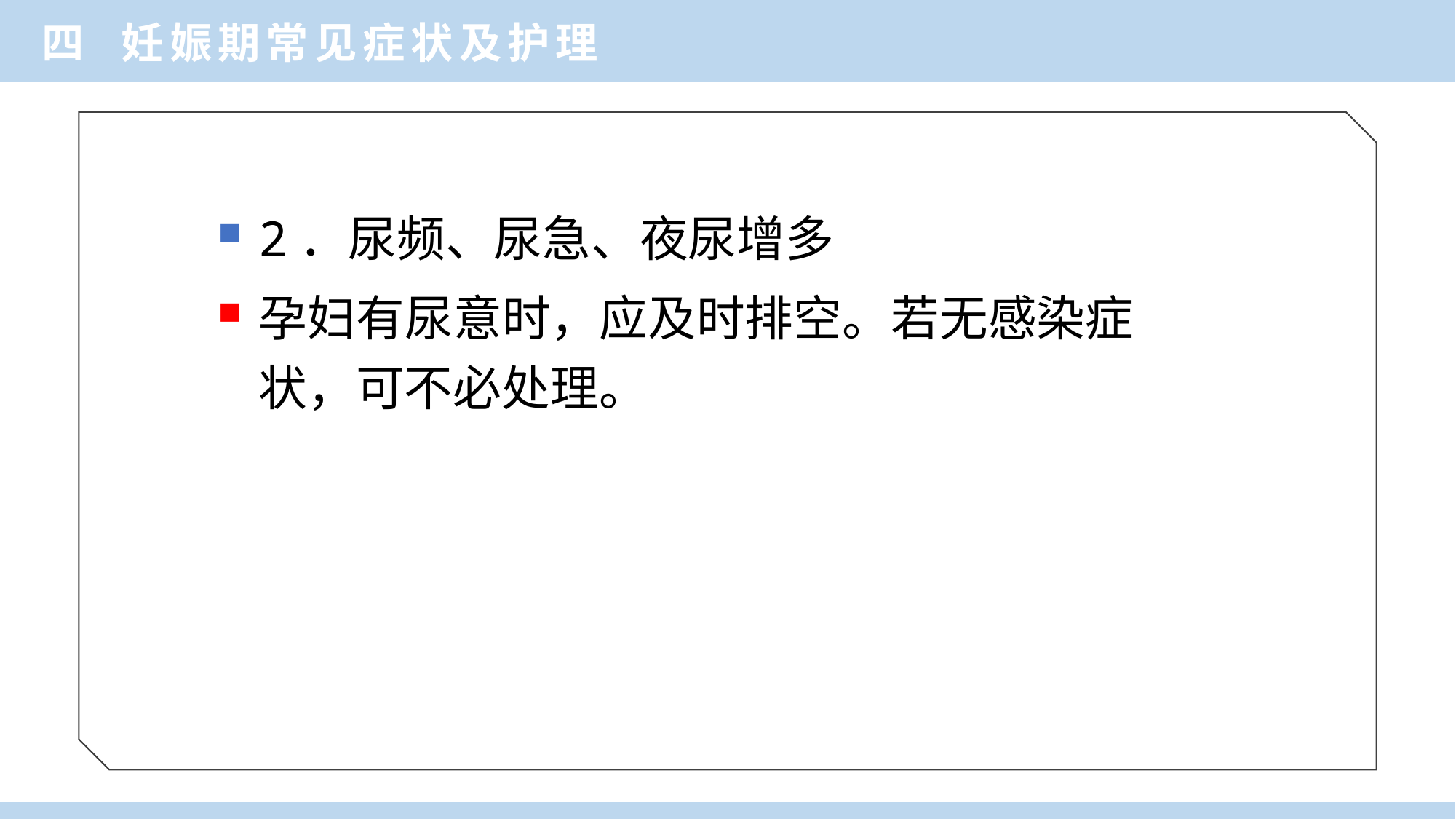

四  妊娠期常见症状及护理

2．尿频、尿急、夜尿增多
孕妇有尿意时，应及时排空。若无感染症状，可不必处理。